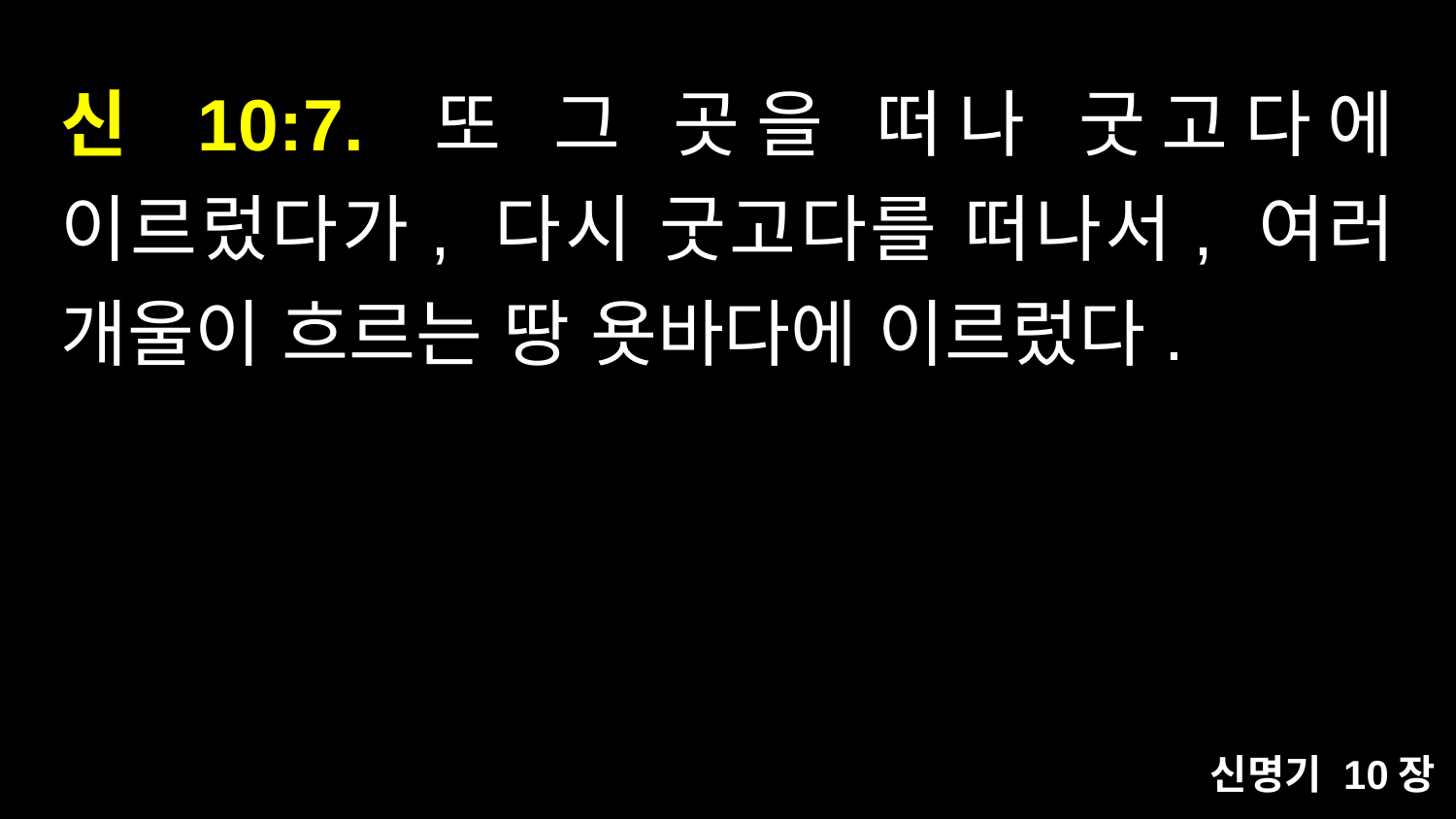

# 신 10:7. 또 그 곳을 떠나 굿고다에 이르렀다가, 다시 굿고다를 떠나서, 여러 개울이 흐르는 땅 욧바다에 이르렀다.
신명기 10장